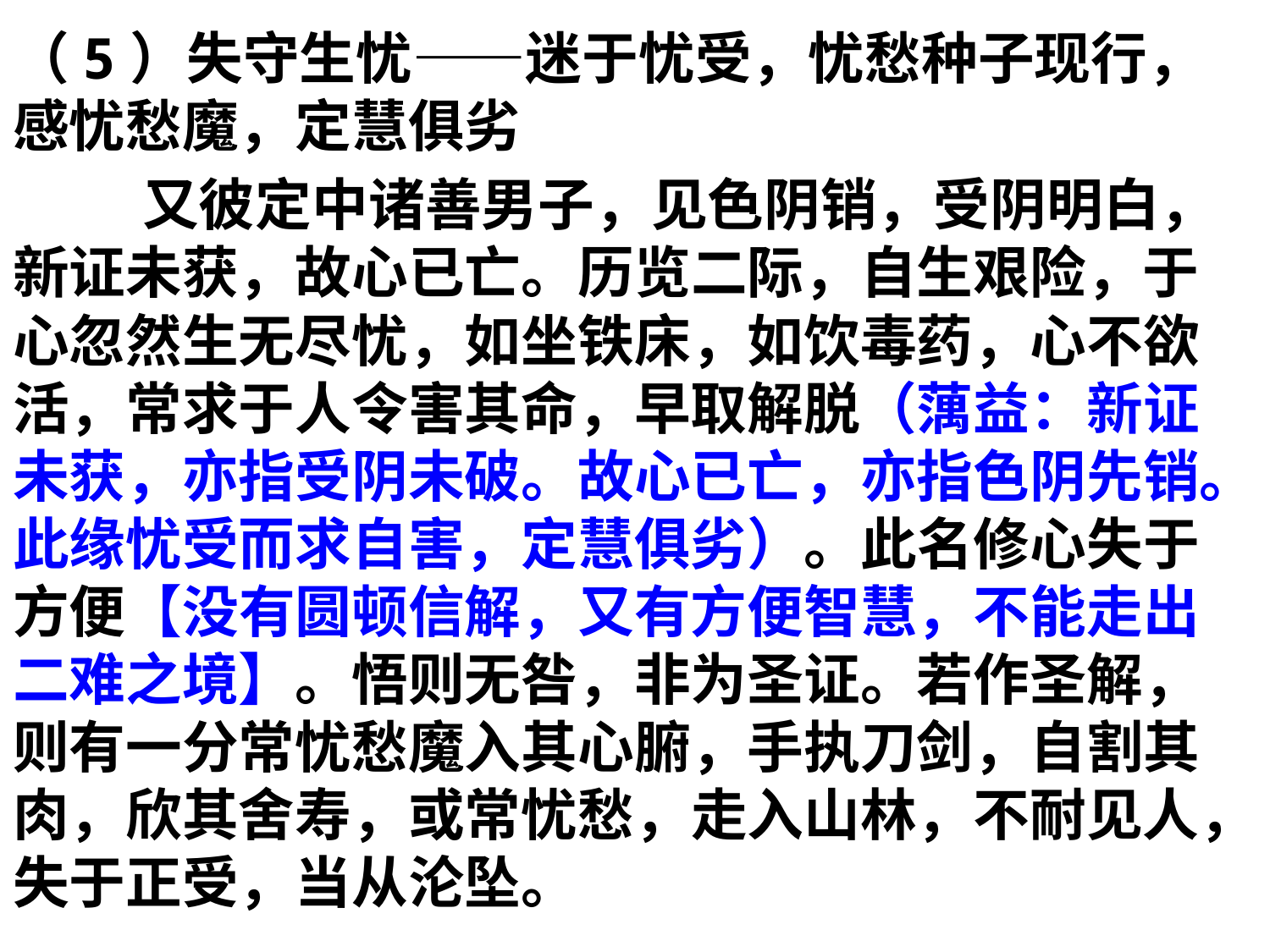

（5）失守生忧——迷于忧受，忧愁种子现行，感忧愁魔，定慧俱劣
         又彼定中诸善男子，见色阴销，受阴明白，新证未获，故心已亡。历览二际，自生艰险，于心忽然生无尽忧，如坐铁床，如饮毒药，心不欲活，常求于人令害其命，早取解脱（蕅益：新证未获，亦指受阴未破。故心已亡，亦指色阴先销。此缘忧受而求自害，定慧俱劣）。此名修心失于方便【没有圆顿信解，又有方便智慧，不能走出二难之境】。悟则无咎，非为圣证。若作圣解，则有一分常忧愁魔入其心腑，手执刀剑，自割其肉，欣其舍寿，或常忧愁，走入山林，不耐见人，失于正受，当从沦坠。